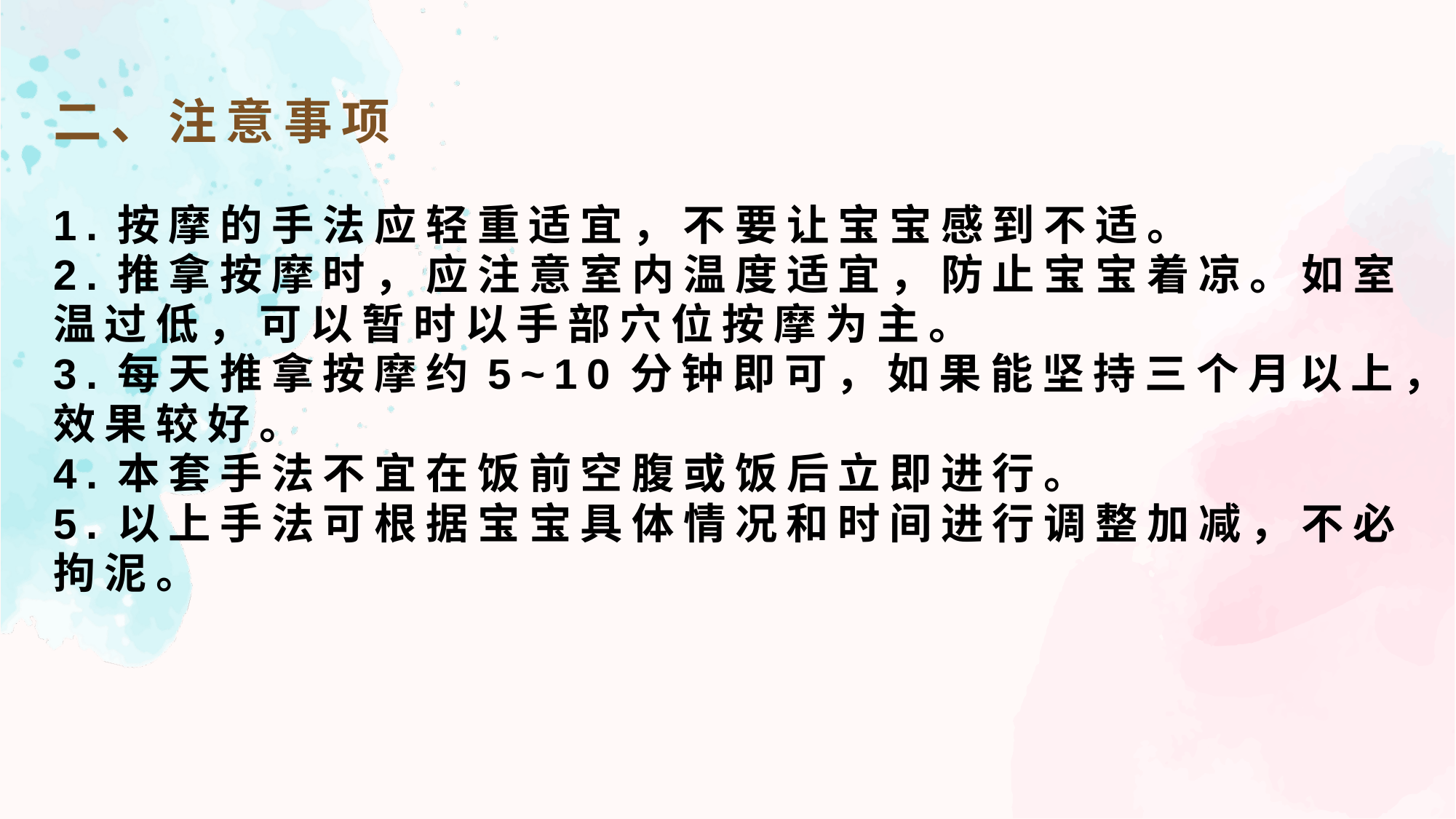

二、注意事项

1.按摩的手法应轻重适宜，不要让宝宝感到不适。
2.推拿按摩时，应注意室内温度适宜，防止宝宝着凉。如室温过低，可以暂时以手部穴位按摩为主。
3.每天推拿按摩约5~10分钟即可，如果能坚持三个月以上，效果较好。
4.本套手法不宜在饭前空腹或饭后立即进行。
5.以上手法可根据宝宝具体情况和时间进行调整加减，不必拘泥。